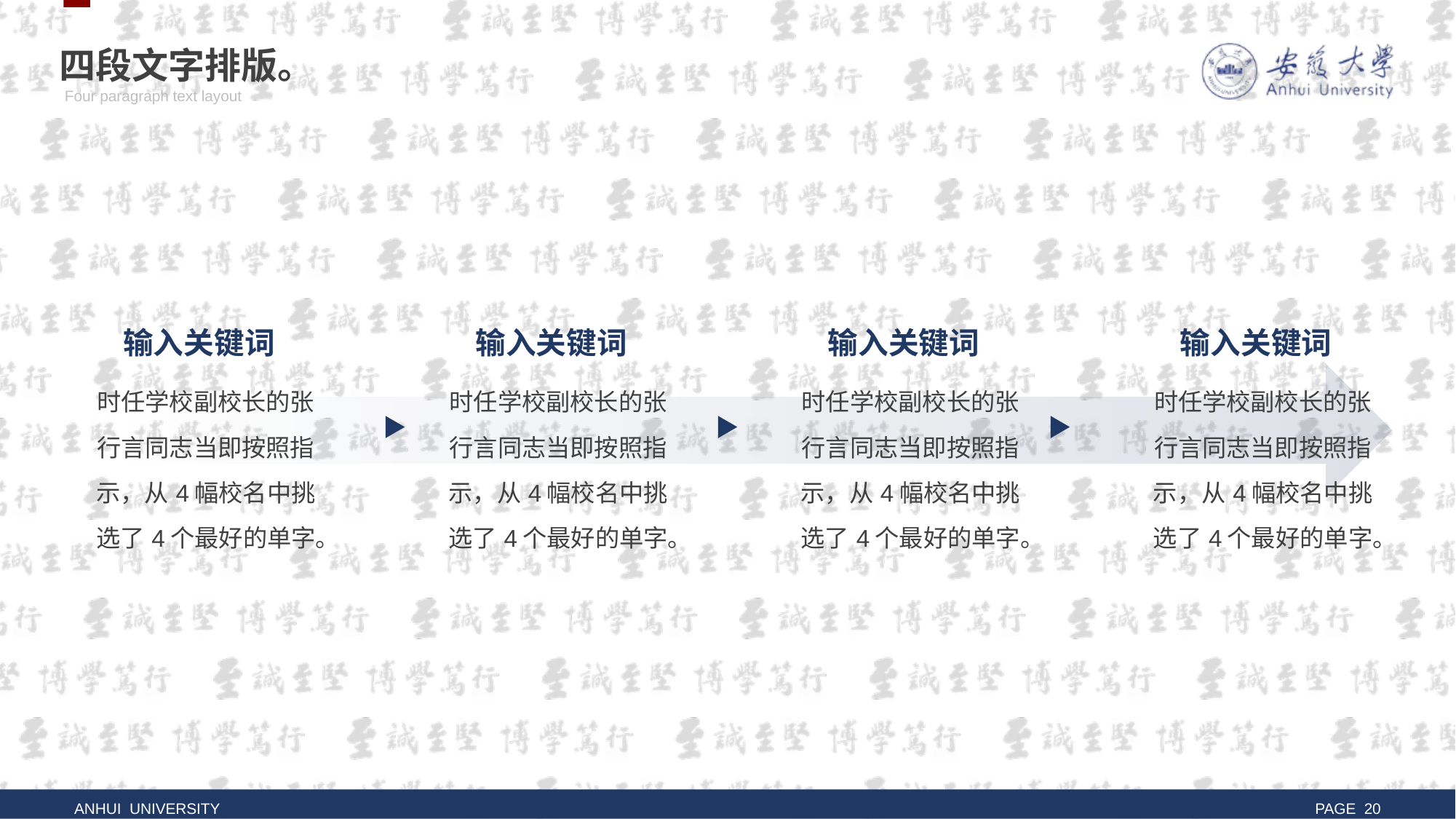

四段文字排版。
Four paragraph text layout
输入关键词
输入关键词
输入关键词
输入关键词

ANHUI  UNIVERSITY
PAGE  20